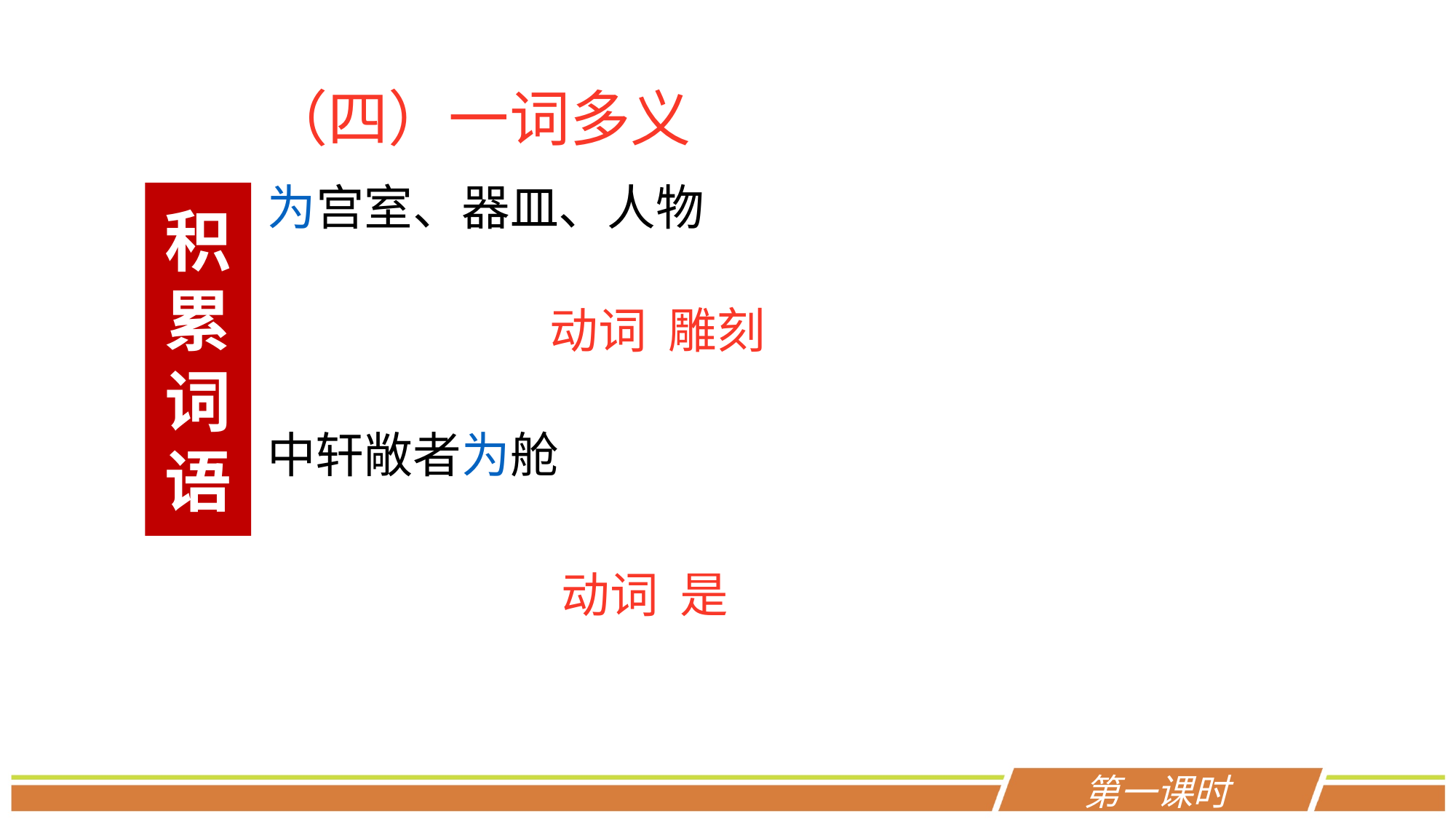

（四）一词多义
为宫室、器皿、人物

中轩敞者为舱

积累词语
动词  雕刻
动词  是
第一课时